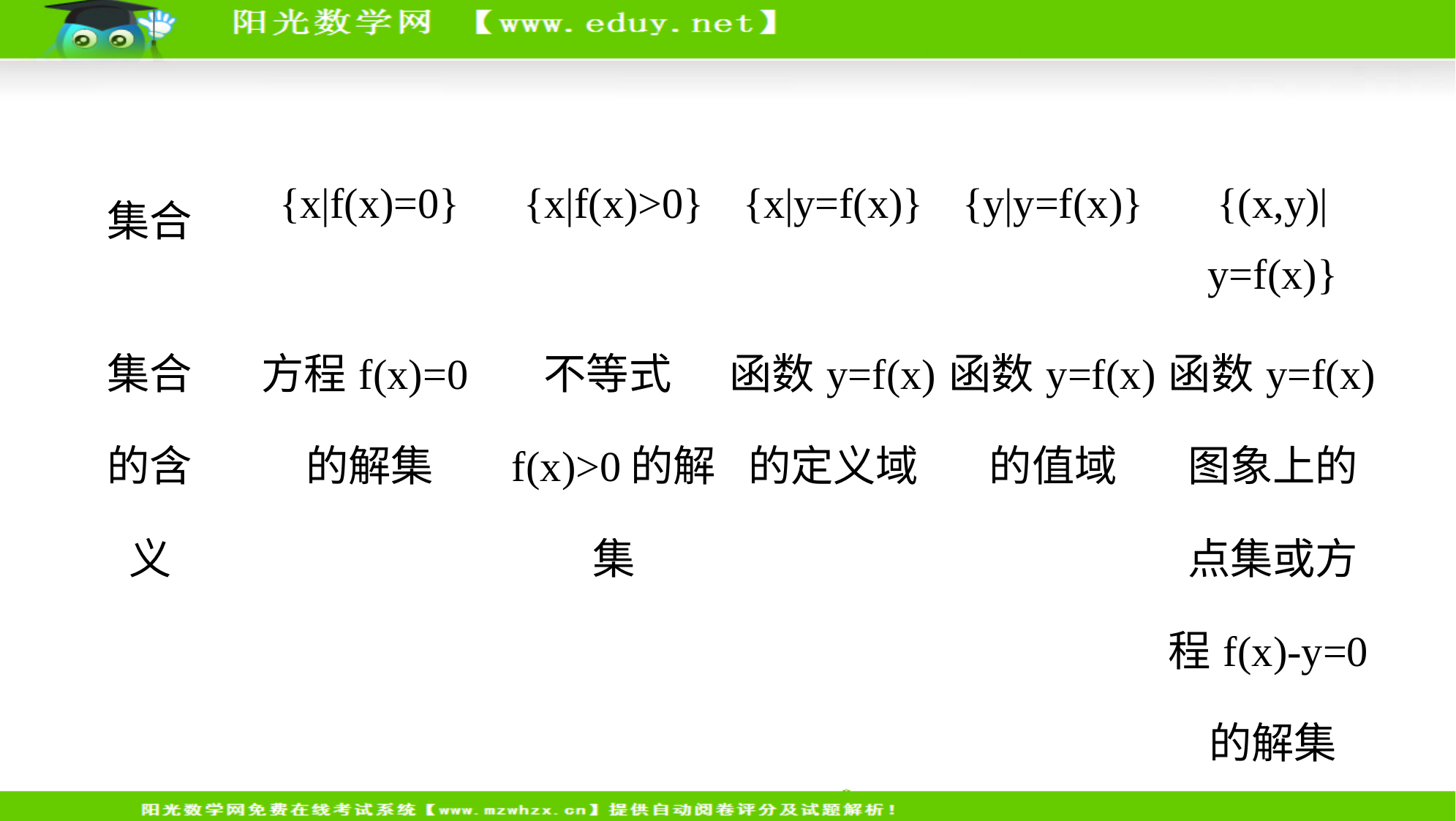

| 集合 | {x|f(x)=0} | {x|f(x)>0} | {x|y=f(x)} | {y|y=f(x)} | {(x,y)|y=f(x)} |
| --- | --- | --- | --- | --- | --- |
| 集合 的含 义 | 方程f(x)=0的解集 | 不等式f(x)>0的解集 | 函数y=f(x)的定义域 | 函数y=f(x)的值域 | 函数y=f(x)图象上的点集或方 程f(x)-y=0的解集 |